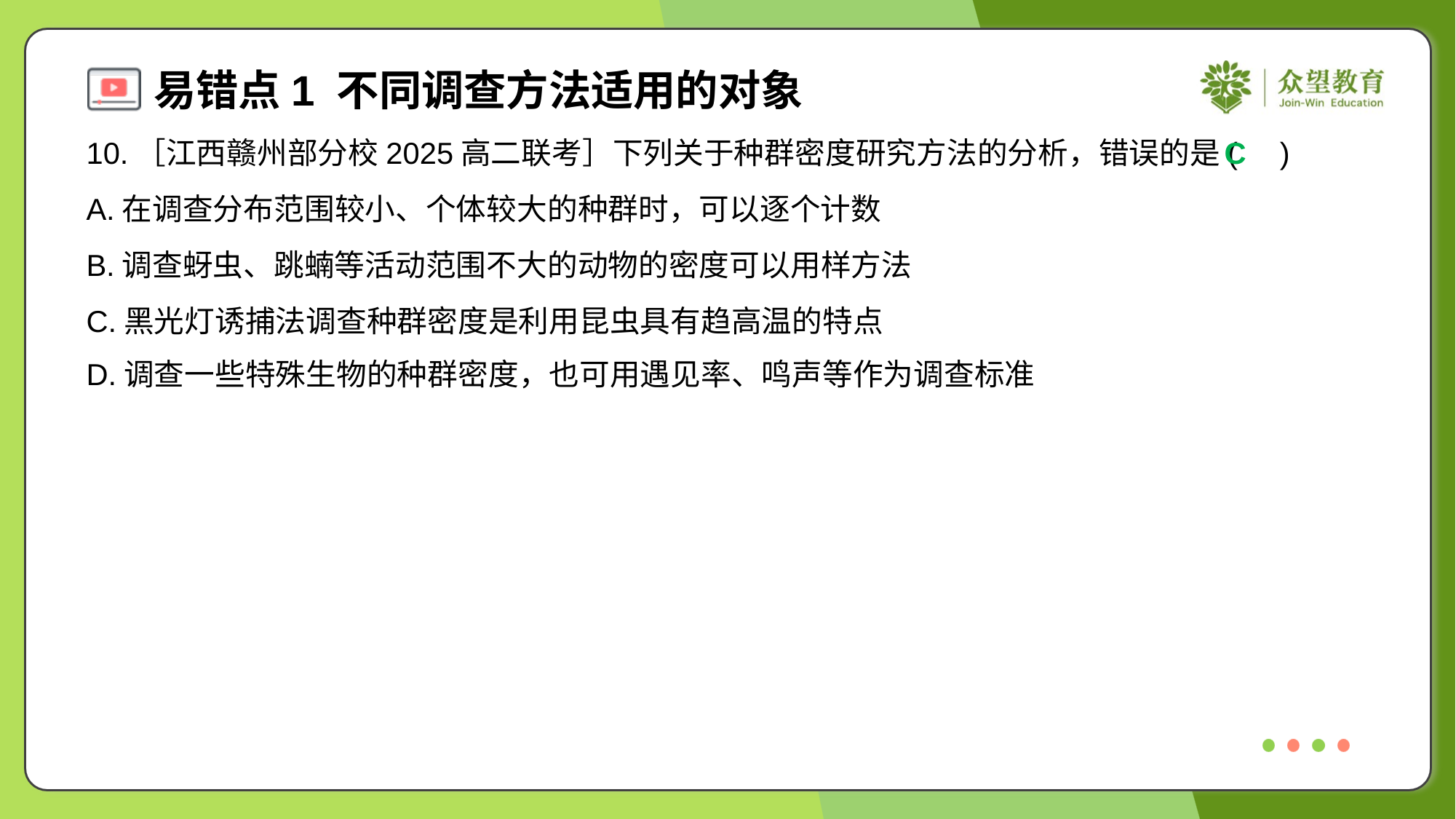

10.［江西赣州部分校2025高二联考］下列关于种群密度研究方法的分析，错误的是(     )
C
A.在调查分布范围较小、个体较大的种群时，可以逐个计数
B.调查蚜虫、跳蝻等活动范围不大的动物的密度可以用样方法
C.黑光灯诱捕法调查种群密度是利用昆虫具有趋高温的特点
D.调查一些特殊生物的种群密度，也可用遇见率、鸣声等作为调查标准